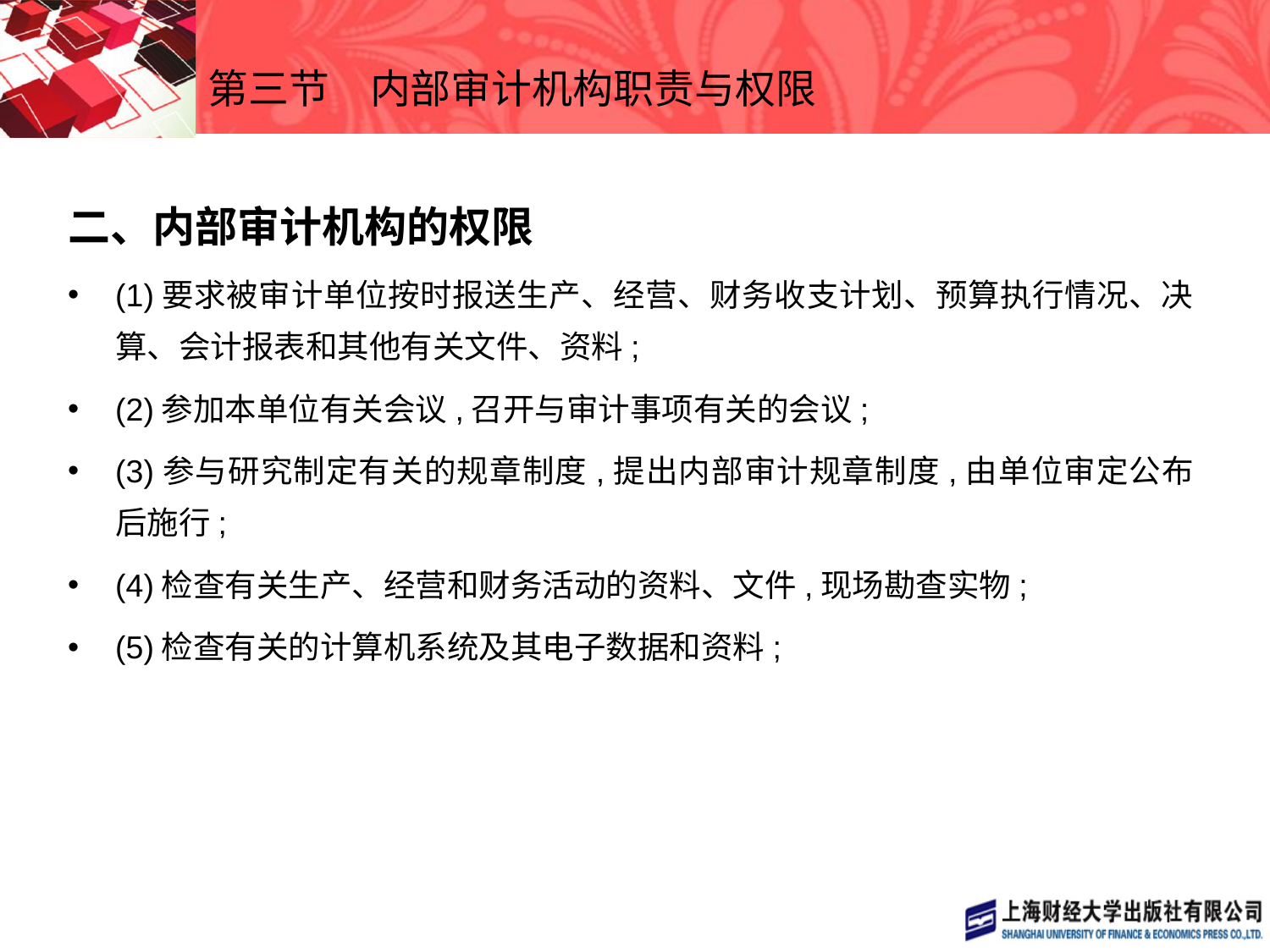

# 第三节　内部审计机构职责与权限
二、内部审计机构的权限
(1)要求被审计单位按时报送生产、经营、财务收支计划、预算执行情况、决算、会计报表和其他有关文件、资料;
(2)参加本单位有关会议,召开与审计事项有关的会议;
(3)参与研究制定有关的规章制度,提出内部审计规章制度,由单位审定公布后施行;
(4)检查有关生产、经营和财务活动的资料、文件,现场勘查实物;
(5)检查有关的计算机系统及其电子数据和资料;